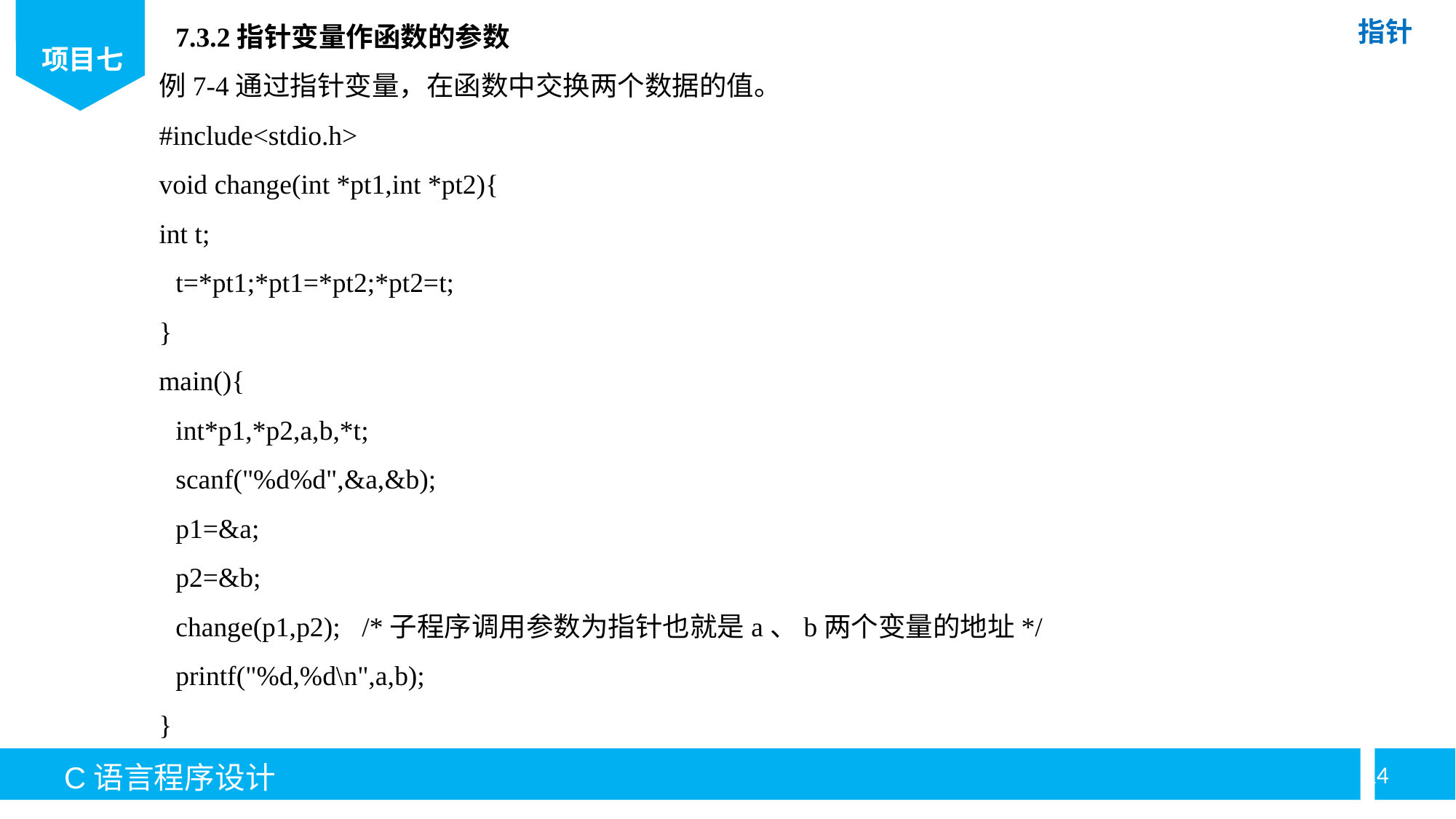

7.3.2指针变量作函数的参数
例7-4通过指针变量，在函数中交换两个数据的值。
#include<stdio.h>
void change(int *pt1,int *pt2){
int t;
t=*pt1;*pt1=*pt2;*pt2=t;
}
main(){
int*p1,*p2,a,b,*t;
scanf("%d%d",&a,&b);
p1=&a;
p2=&b;
change(p1,p2);	/*子程序调用参数为指针也就是a、b两个变量的地址*/
printf("%d,%d\n",a,b);
}